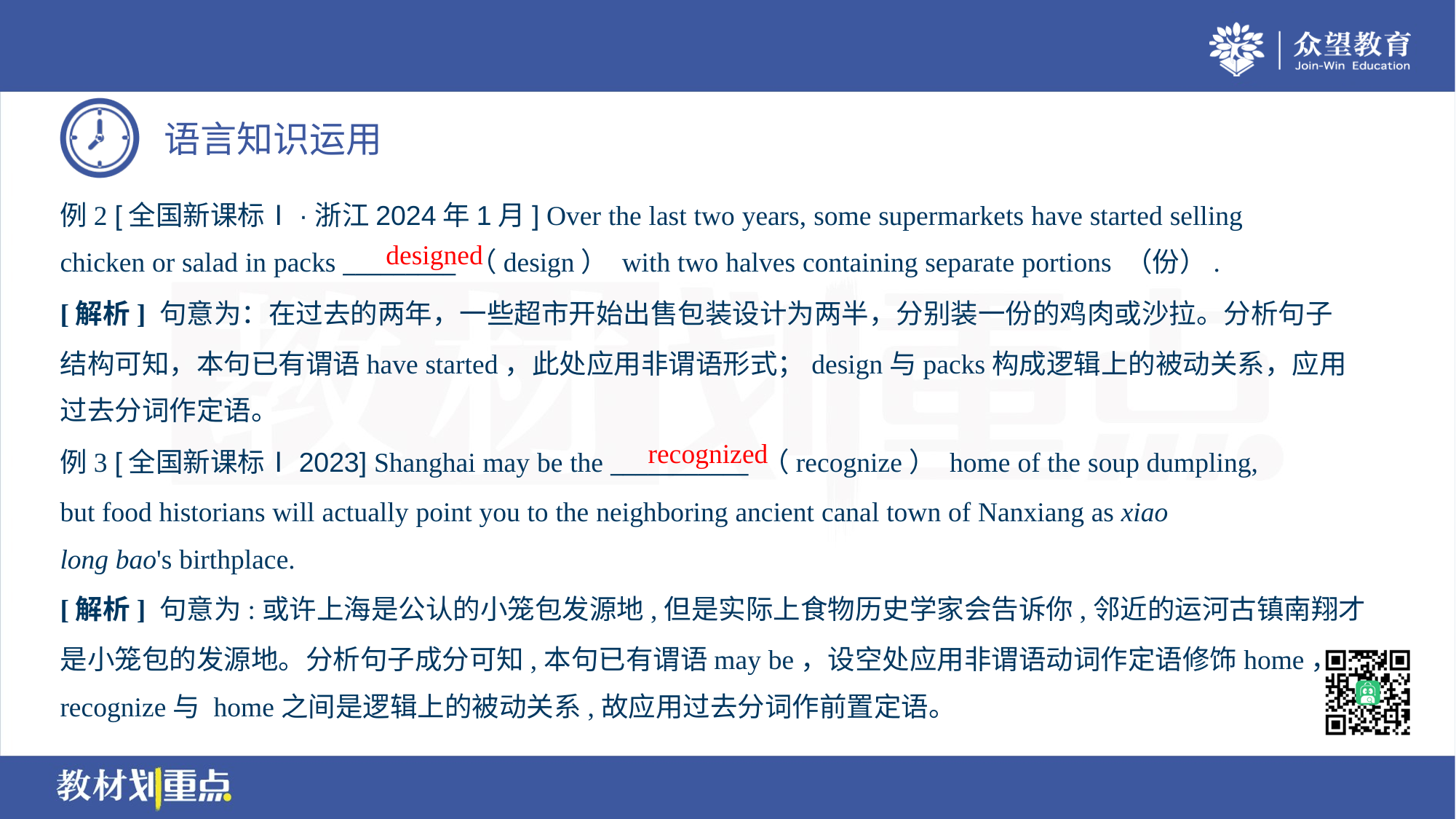

例2 [全国新课标Ⅰ·浙江2024年1月] Over the last two years, some supermarkets have started selling
chicken or salad in packs _________ （design） with two halves containing separate portions （份）.
designed
[解析] 句意为：在过去的两年，一些超市开始出售包装设计为两半，分别装一份的鸡肉或沙拉。分析句子
结构可知，本句已有谓语have started，此处应用非谓语形式；design与packs构成逻辑上的被动关系，应用
过去分词作定语。
recognized
例3 [全国新课标Ⅰ2023] Shanghai may be the ___________ （recognize） home of the soup dumpling,
but food historians will actually point you to the neighboring ancient canal town of Nanxiang as xiao
long bao's birthplace.
[解析] 句意为:或许上海是公认的小笼包发源地,但是实际上食物历史学家会告诉你,邻近的运河古镇南翔才
是小笼包的发源地。分析句子成分可知,本句已有谓语may be，设空处应用非谓语动词作定语修饰home，
recognize与 home之间是逻辑上的被动关系,故应用过去分词作前置定语。